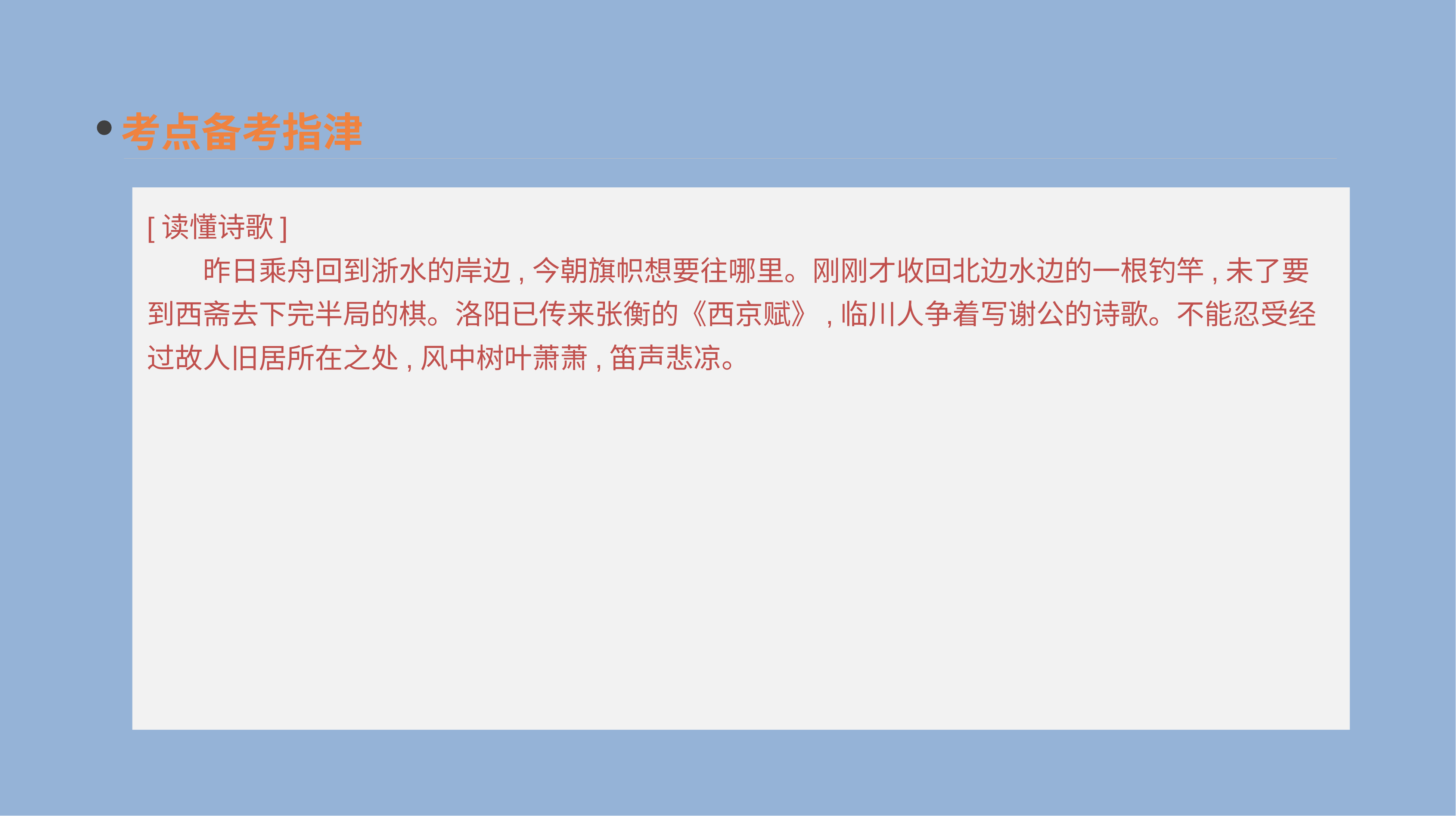

考点备考指津

[读懂诗歌]
　　昨日乘舟回到浙水的岸边,今朝旗帜想要往哪里。刚刚才收回北边水边的一根钓竿,未了要到西斋去下完半局的棋。洛阳已传来张衡的《西京赋》,临川人争着写谢公的诗歌。不能忍受经过故人旧居所在之处,风中树叶萧萧,笛声悲凉。